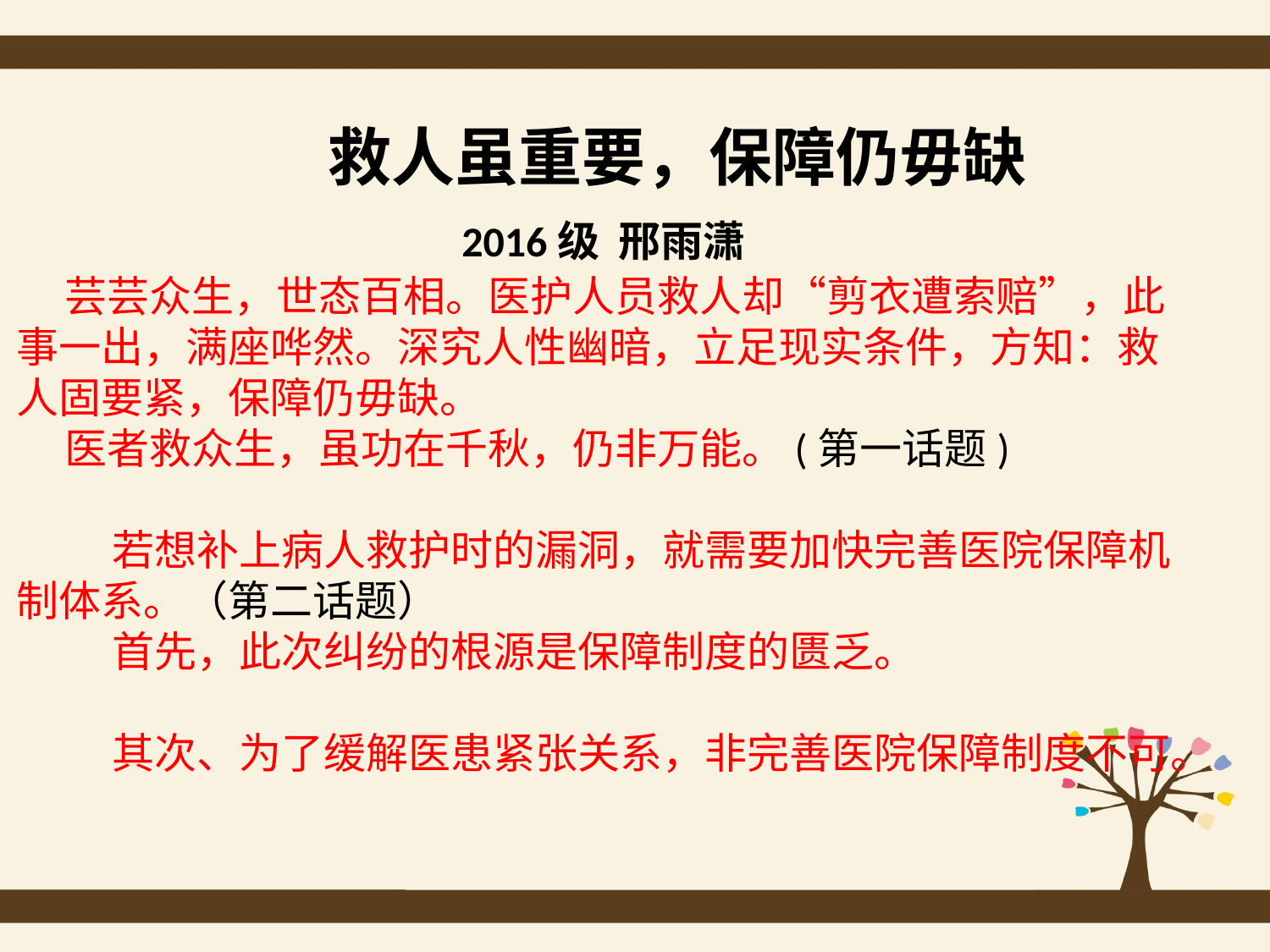

救人虽重要，保障仍毋缺                                    2016级  邢雨潇    芸芸众生，世态百相。医护人员救人却“剪衣遭索赔”，此事一出，满座哗然。深究人性幽暗，立足现实条件，方知：救人固要紧，保障仍毋缺。    医者救众生，虽功在千秋，仍非万能。(第一话题)

         若想补上病人救护时的漏洞，就需要加快完善医院保障机制体系。（第二话题）
         首先，此次纠纷的根源是保障制度的匮乏。

         其次、为了缓解医患紧张关系，非完善医院保障制度不可。